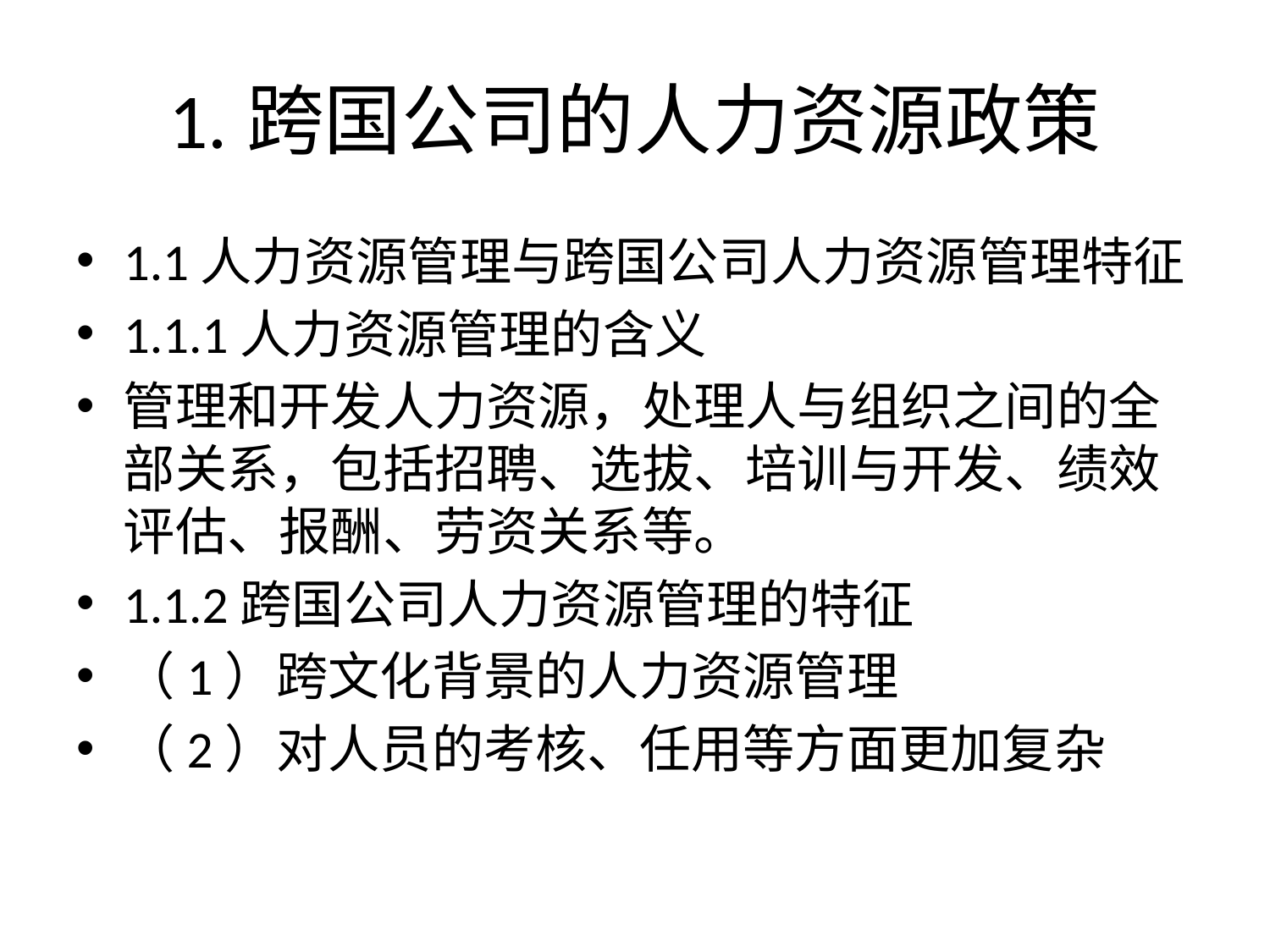

# 1.跨国公司的人力资源政策
1.1人力资源管理与跨国公司人力资源管理特征
1.1.1人力资源管理的含义
管理和开发人力资源，处理人与组织之间的全部关系，包括招聘、选拔、培训与开发、绩效评估、报酬、劳资关系等。
1.1.2跨国公司人力资源管理的特征
（1）跨文化背景的人力资源管理
（2）对人员的考核、任用等方面更加复杂